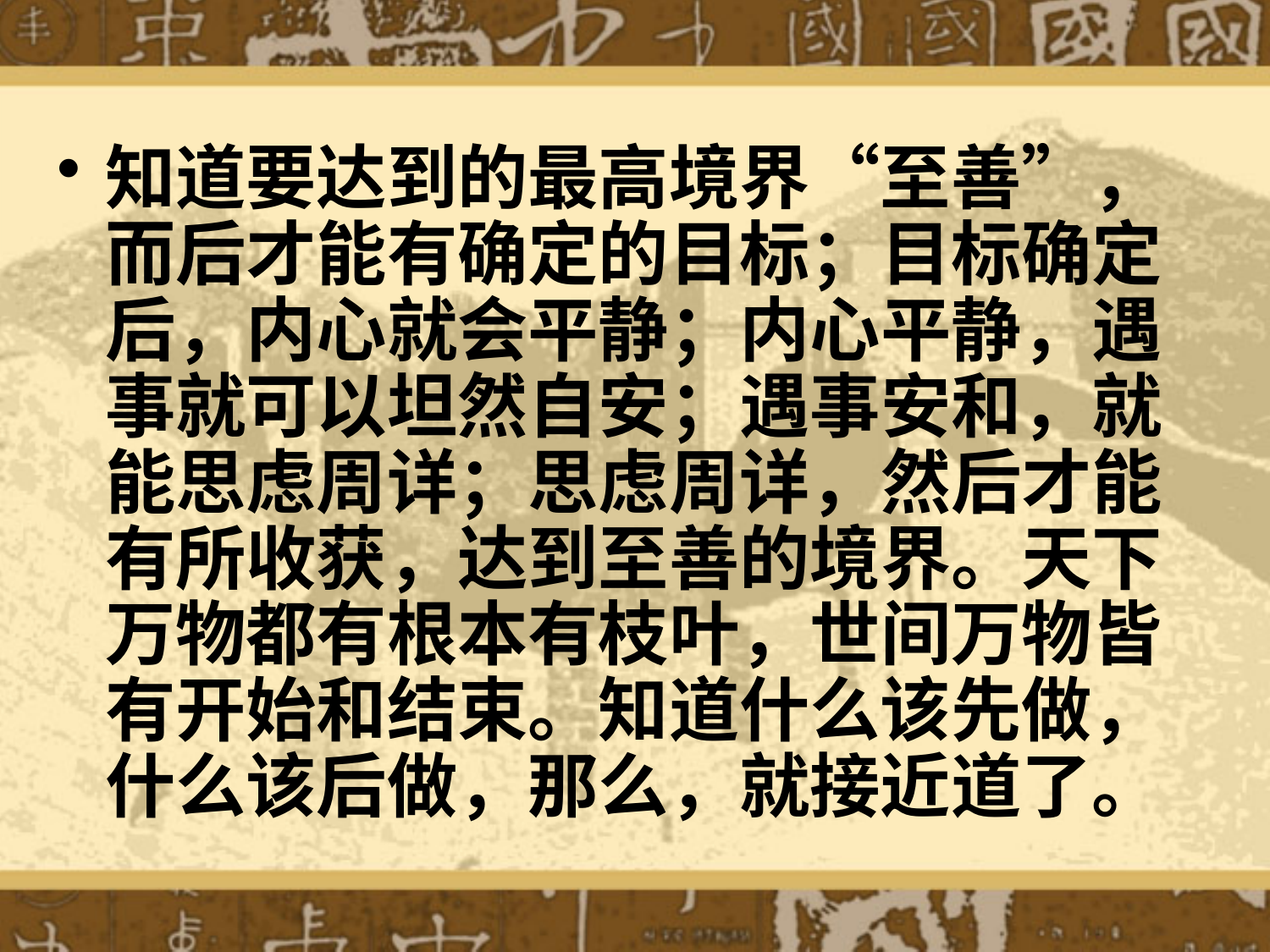

知道要达到的最高境界“至善”，而后才能有确定的目标；目标确定后，内心就会平静；内心平静，遇事就可以坦然自安；遇事安和，就能思虑周详；思虑周详，然后才能有所收获，达到至善的境界。天下万物都有根本有枝叶，世间万物皆有开始和结束。知道什么该先做，什么该后做，那么，就接近道了。